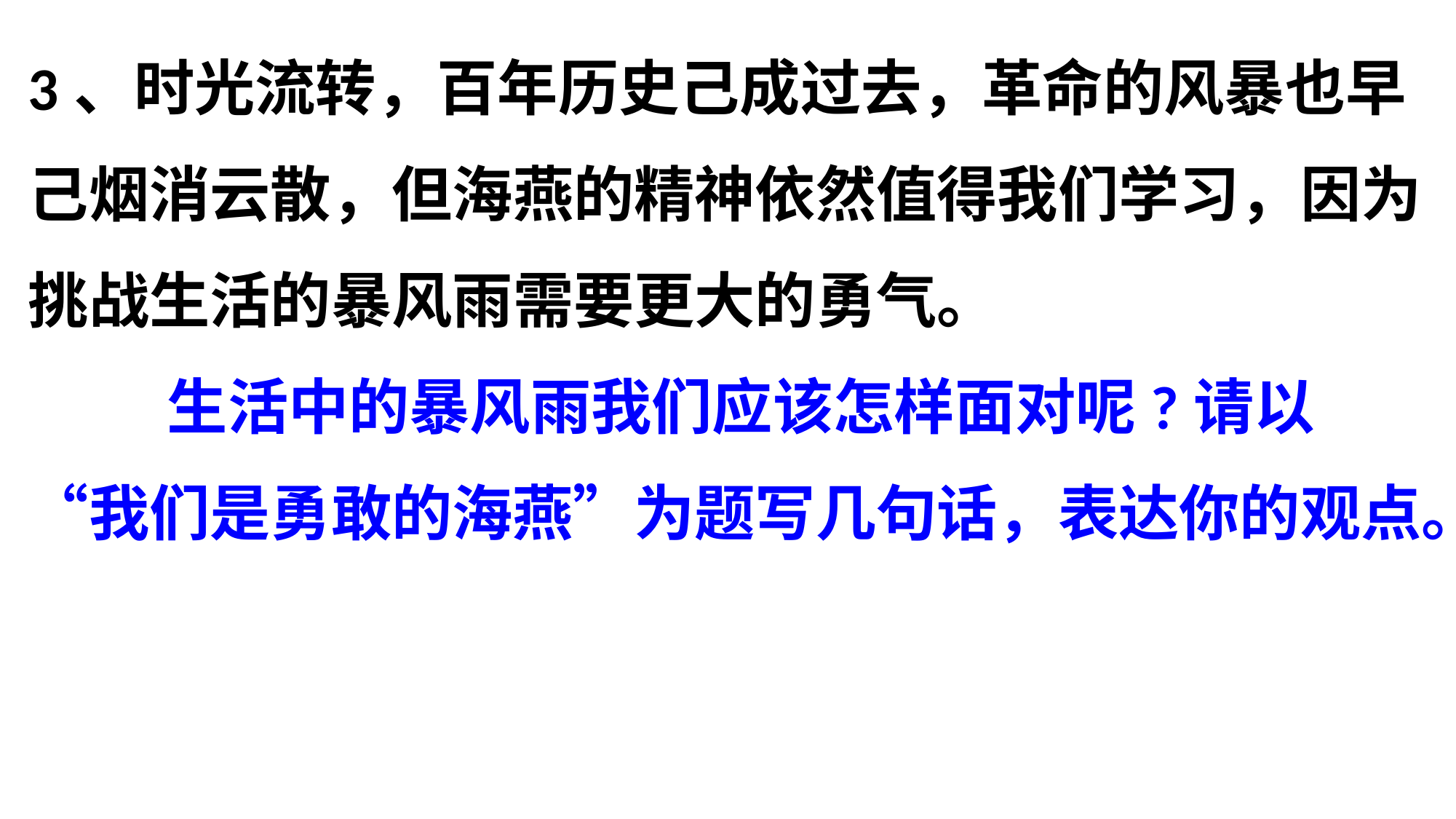

3、时光流转，百年历史己成过去，革命的风暴也早己烟消云散，但海燕的精神依然值得我们学习，因为挑战生活的暴风雨需要更大的勇气。
         生活中的暴风雨我们应该怎样面对呢?请以“我们是勇敢的海燕”为题写几句话，表达你的观点。